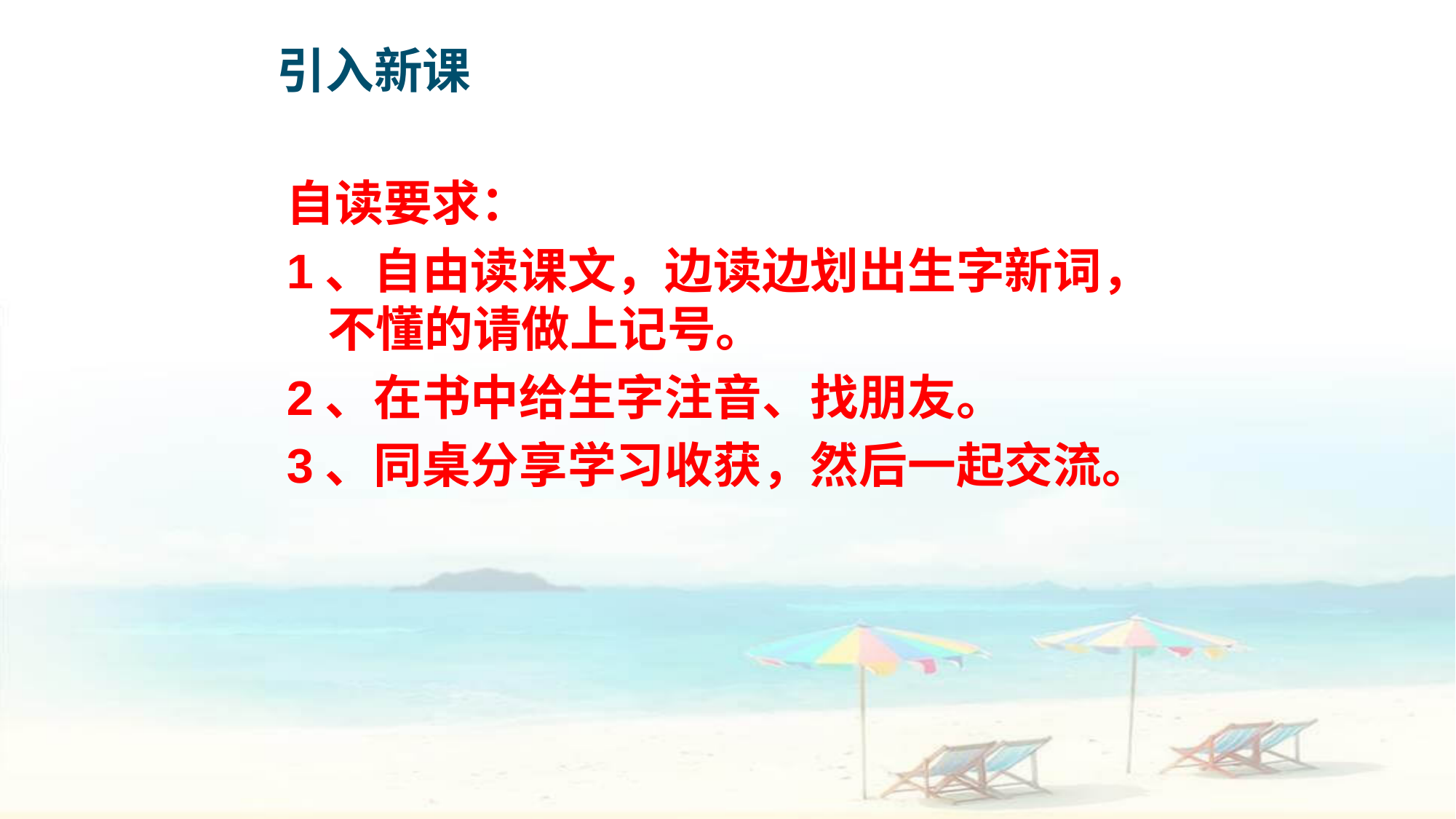

引入新课
https://www.ypppt.com/
自读要求：
1、自由读课文，边读边划出生字新词，不懂的请做上记号。
2、在书中给生字注音、找朋友。
3、同桌分享学习收获，然后一起交流。